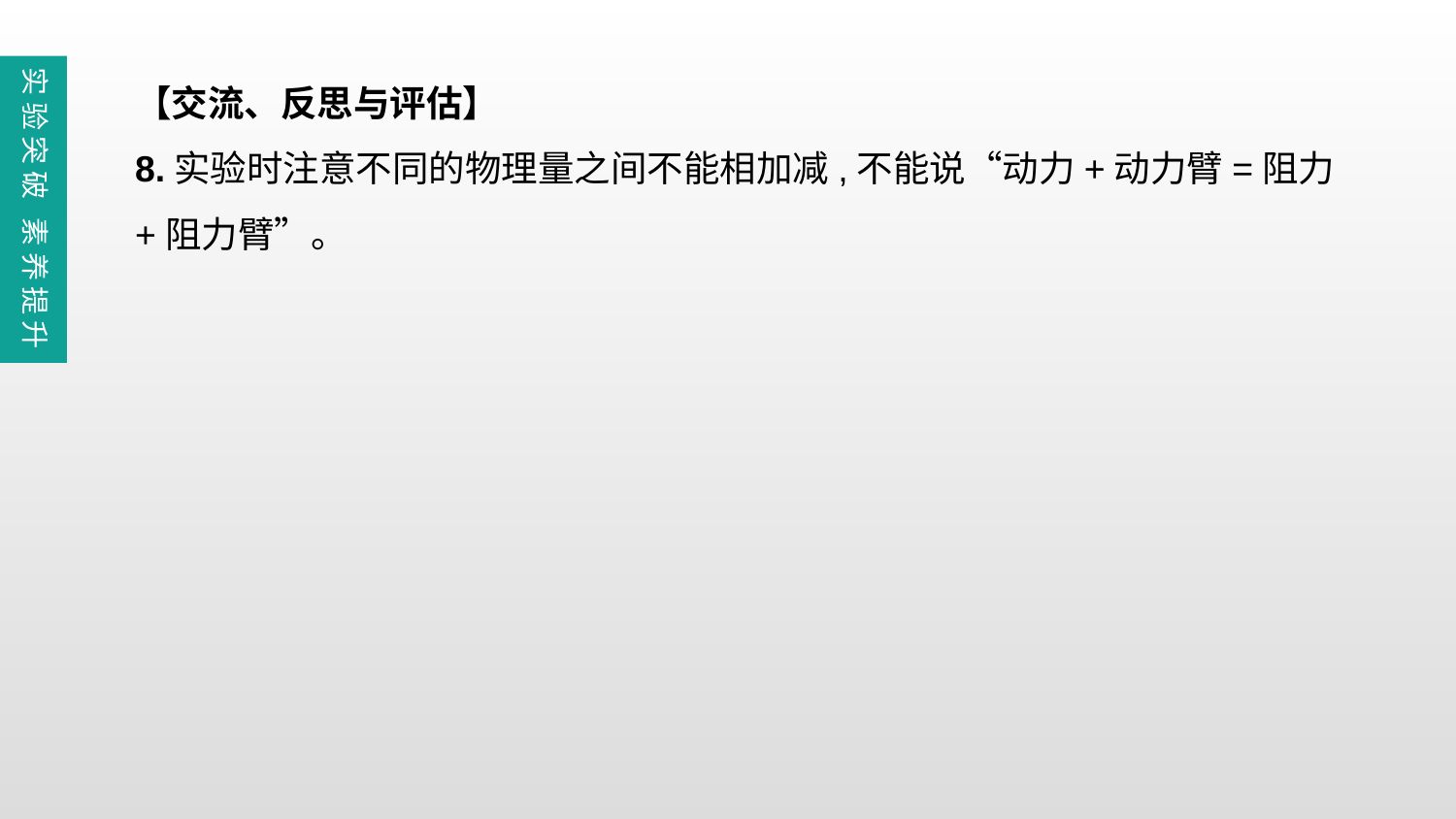

【交流、反思与评估】
8.实验时注意不同的物理量之间不能相加减,不能说“动力+动力臂=阻力+阻力臂”。

实验突破 素养提升